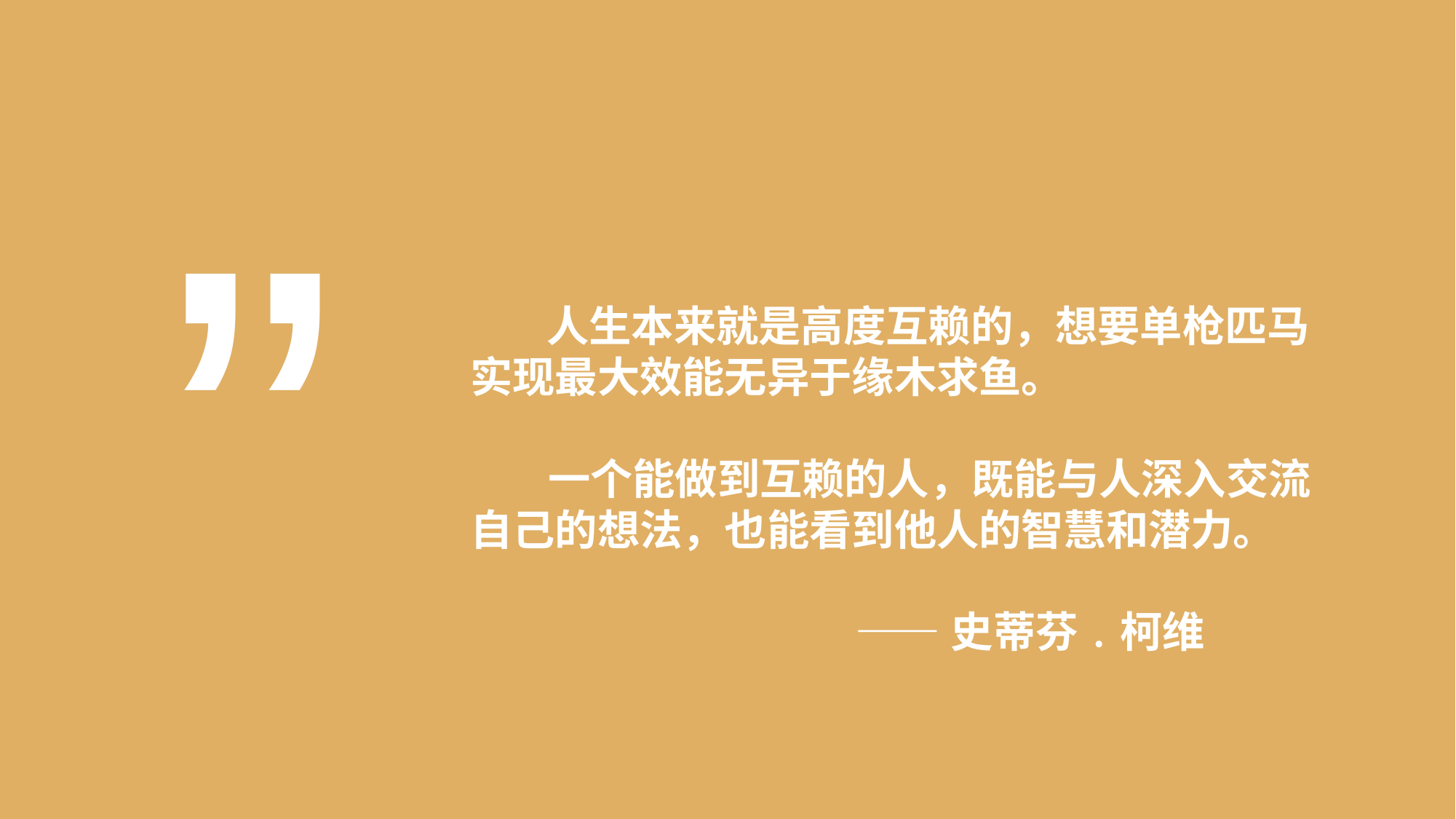

”
       人生本来就是高度互赖的，想要单枪匹马实现最大效能无异于缘木求鱼。

       一个能做到互赖的人，既能与人深入交流自己的想法，也能看到他人的智慧和潜力。

                                        ——史蒂芬﹒柯维